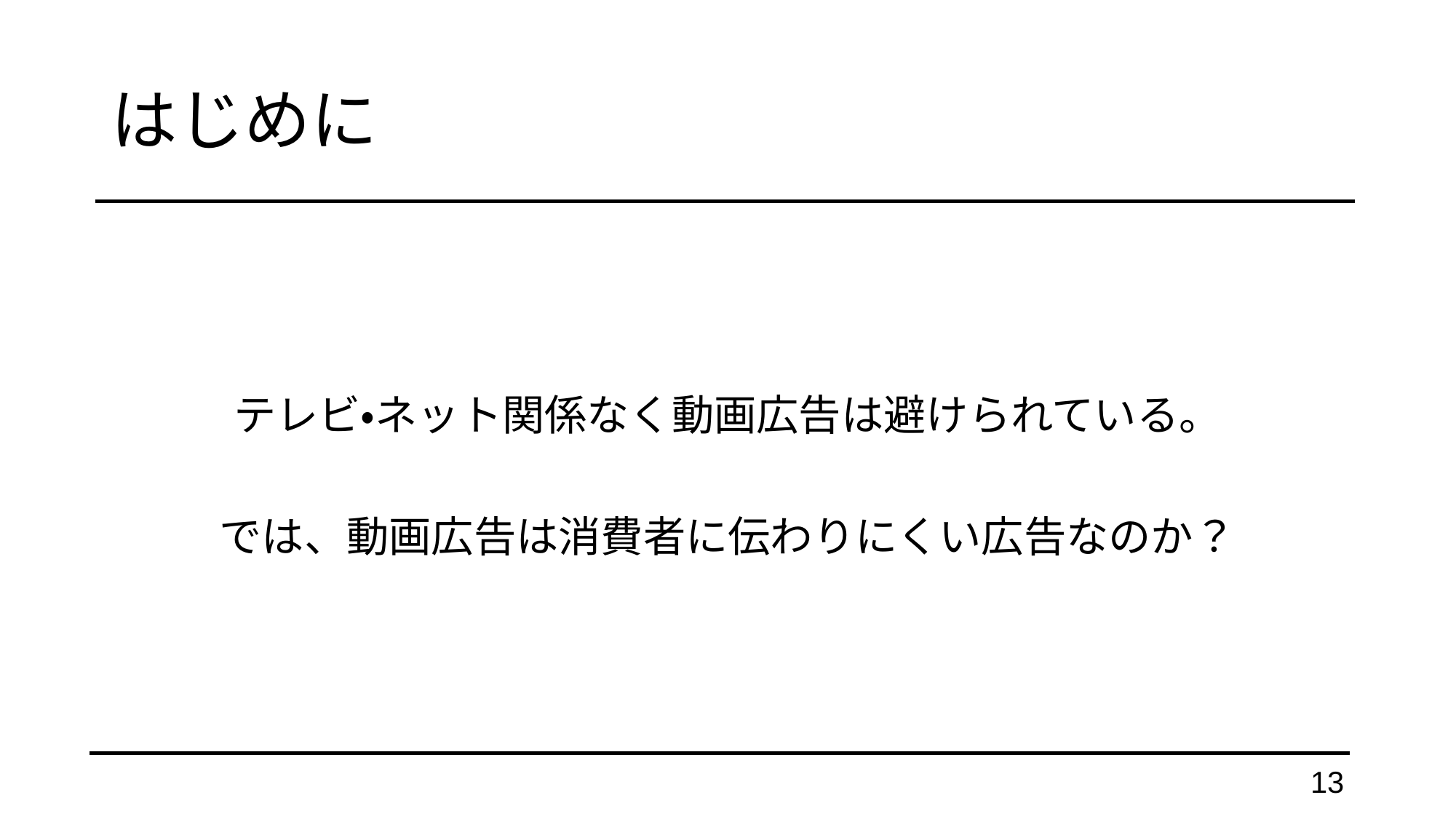

# はじめに
テレビ・ネット関係なく動画広告は避けられている。

では、動画広告は消費者に伝わりにくい広告なのか？
13